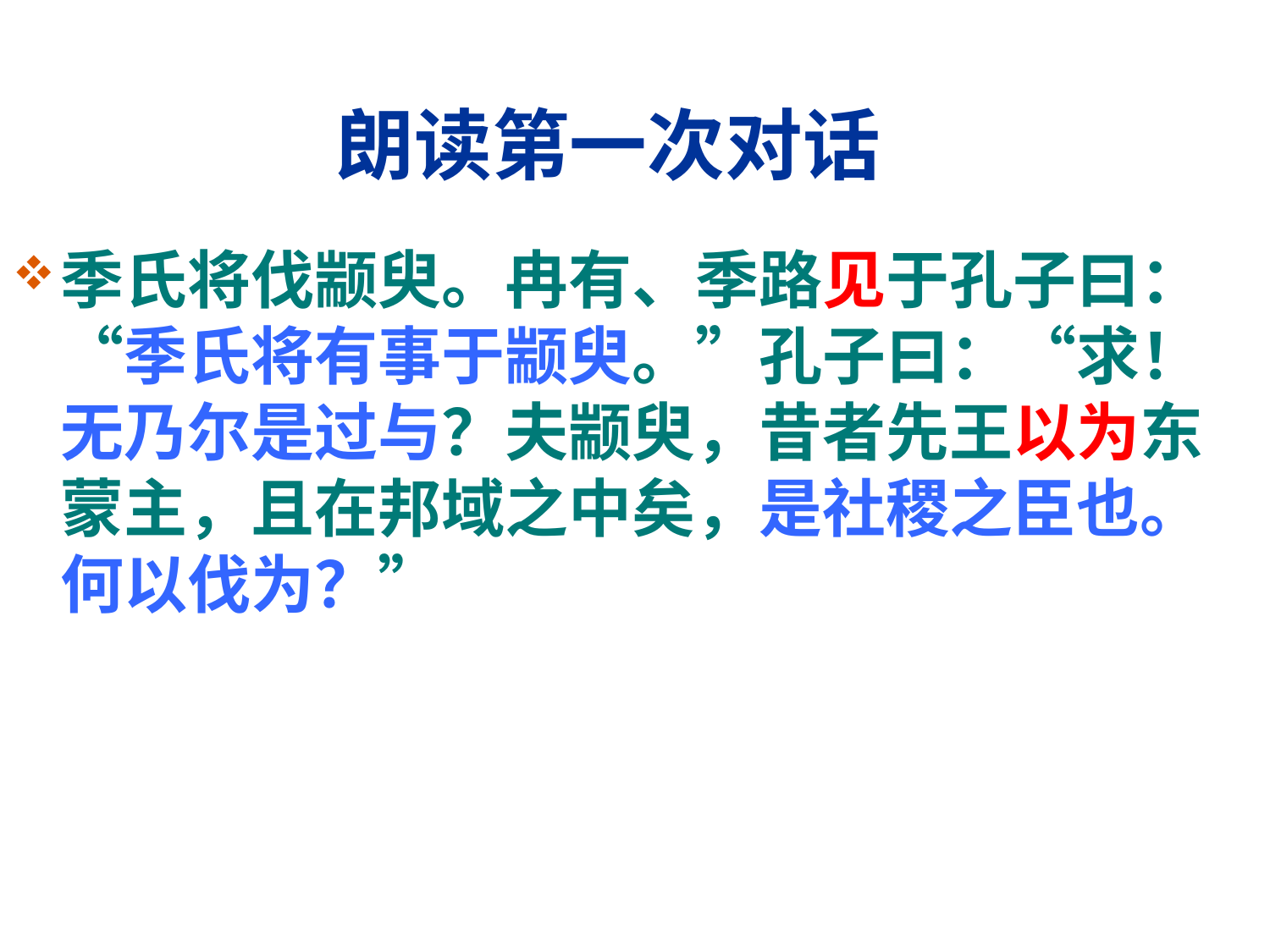

朗读第一次对话

季氏将伐颛臾。冉有、季路见于孔子曰：“季氏将有事于颛臾。”孔子曰：“求！无乃尔是过与？夫颛臾，昔者先王以为东蒙主，且在邦域之中矣，是社稷之臣也。何以伐为？”